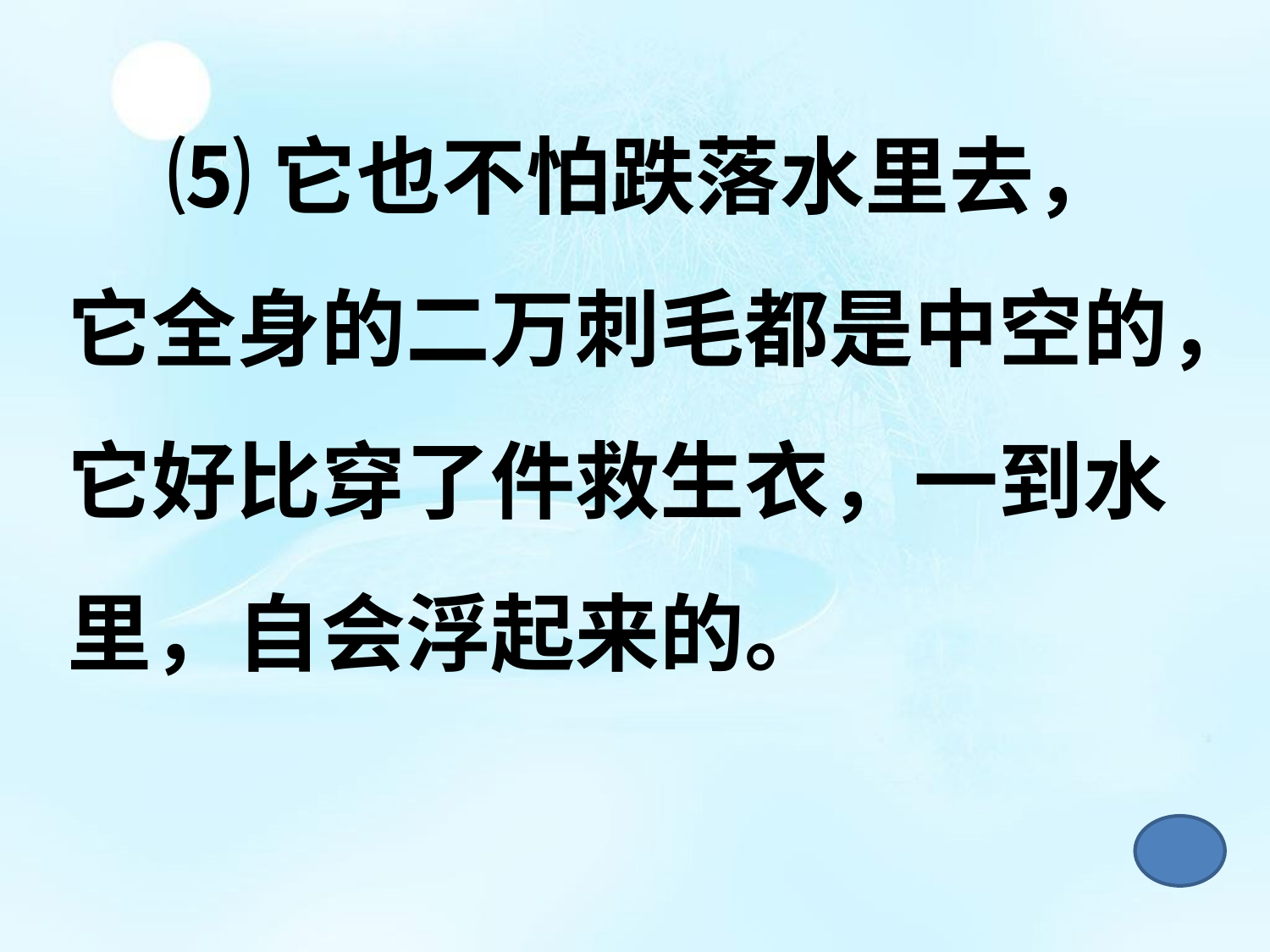

⑸它也不怕跌落水里去，它全身的二万刺毛都是中空的，它好比穿了件救生衣，一到水里，自会浮起来的。